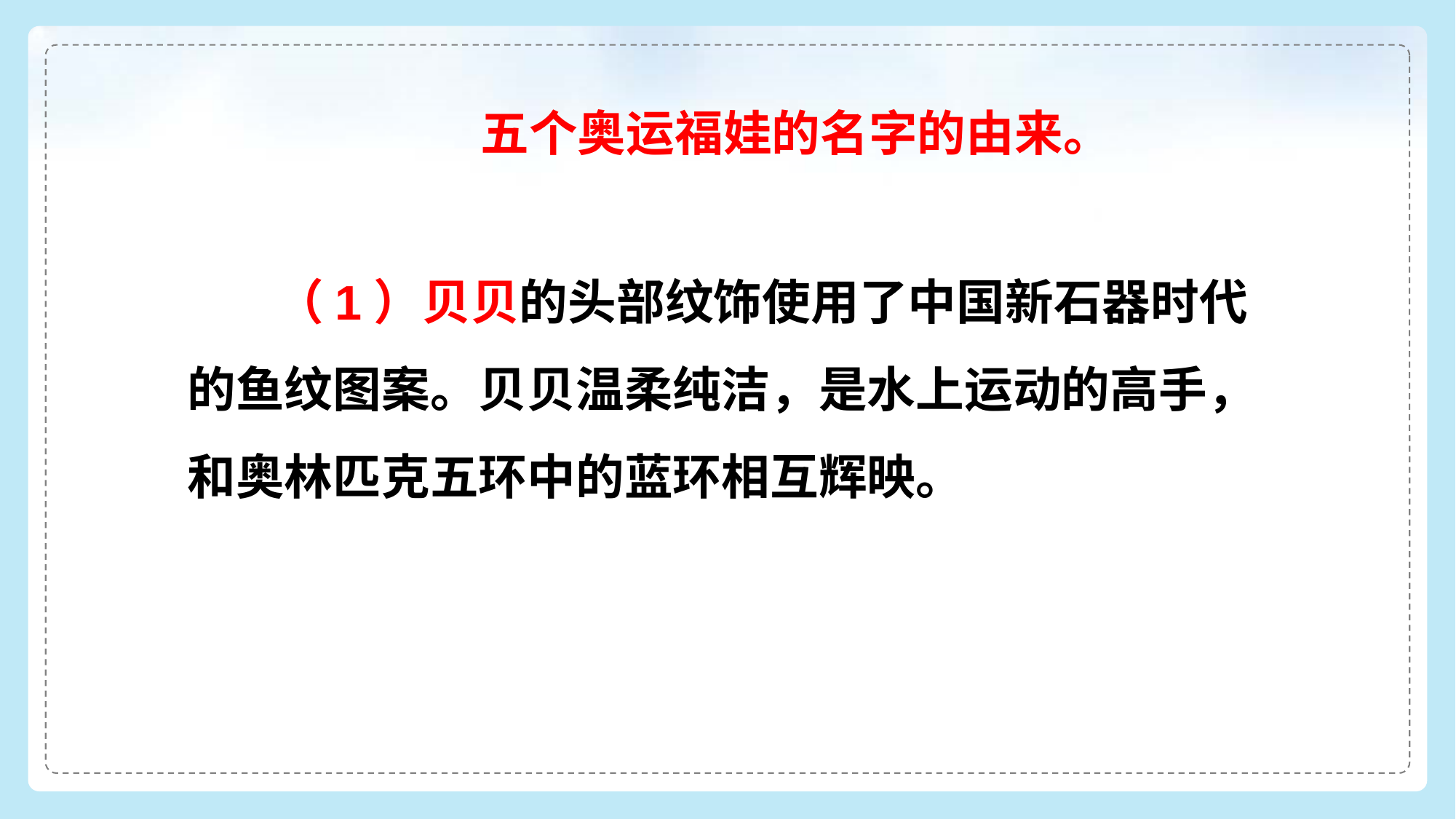

五个奥运福娃的名字的由来。

    （1）贝贝的头部纹饰使用了中国新石器时代的鱼纹图案。贝贝温柔纯洁，是水上运动的高手，和奥林匹克五环中的蓝环相互辉映。